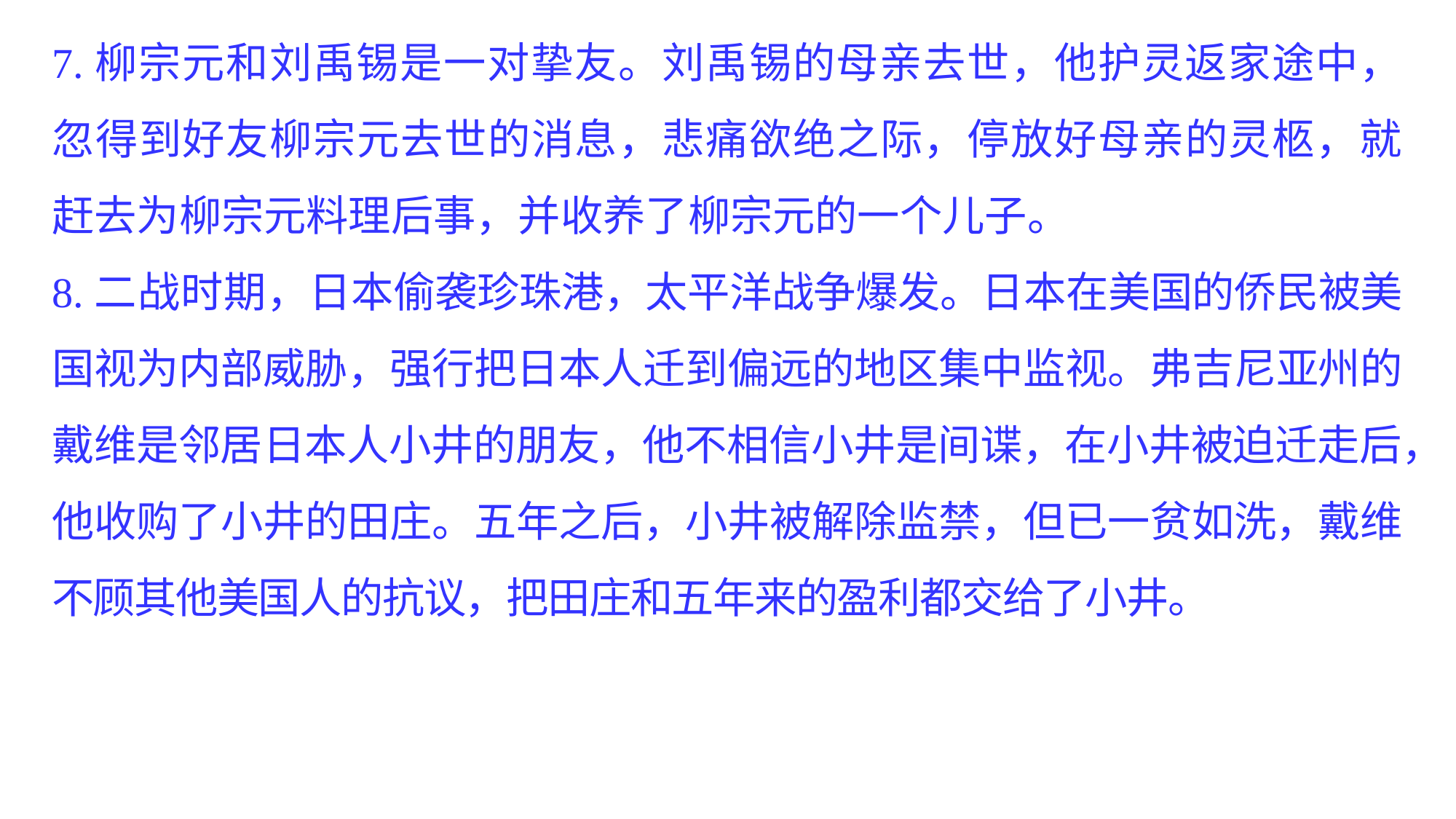

7.柳宗元和刘禹锡是一对挚友。刘禹锡的母亲去世，他护灵返家途中，忽得到好友柳宗元去世的消息，悲痛欲绝之际，停放好母亲的灵柩，就赶去为柳宗元料理后事，并收养了柳宗元的一个儿子。
8.二战时期，日本偷袭珍珠港，太平洋战争爆发。日本在美国的侨民被美国视为内部威胁，强行把日本人迁到偏远的地区集中监视。弗吉尼亚州的戴维是邻居日本人小井的朋友，他不相信小井是间谍，在小井被迫迁走后，他收购了小井的田庄。五年之后，小井被解除监禁，但已一贫如洗，戴维不顾其他美国人的抗议，把田庄和五年来的盈利都交给了小井。